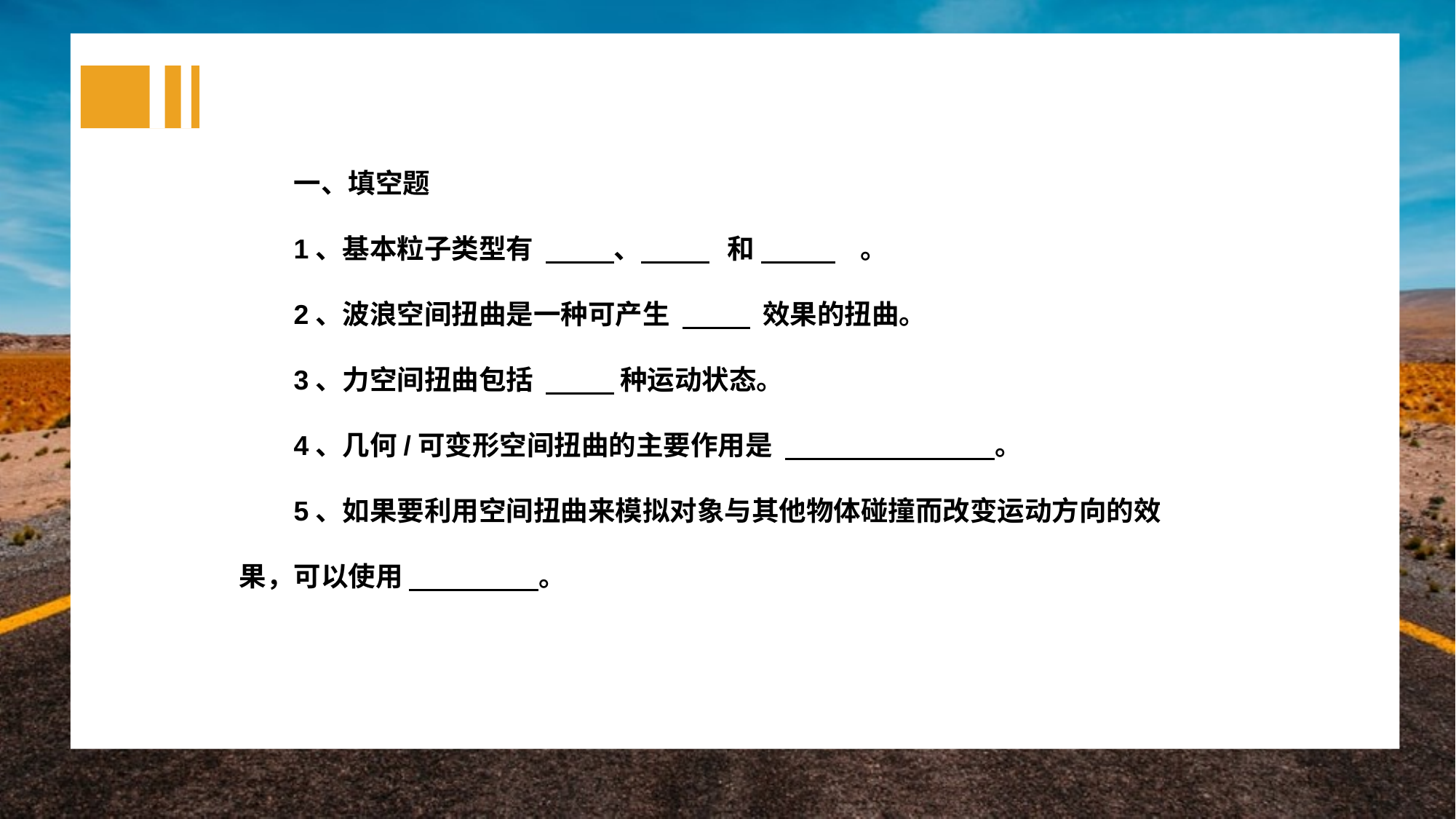

一、填空题
1、基本粒子类型有             、              和                 。
2、波浪空间扭曲是一种可产生               效果的扭曲。
3、力空间扭曲包括              种运动状态。
4、几何/可变形空间扭曲的主要作用是                                    。
5、如果要利用空间扭曲来模拟对象与其他物体碰撞而改变运动方向的效果，可以使用                      。